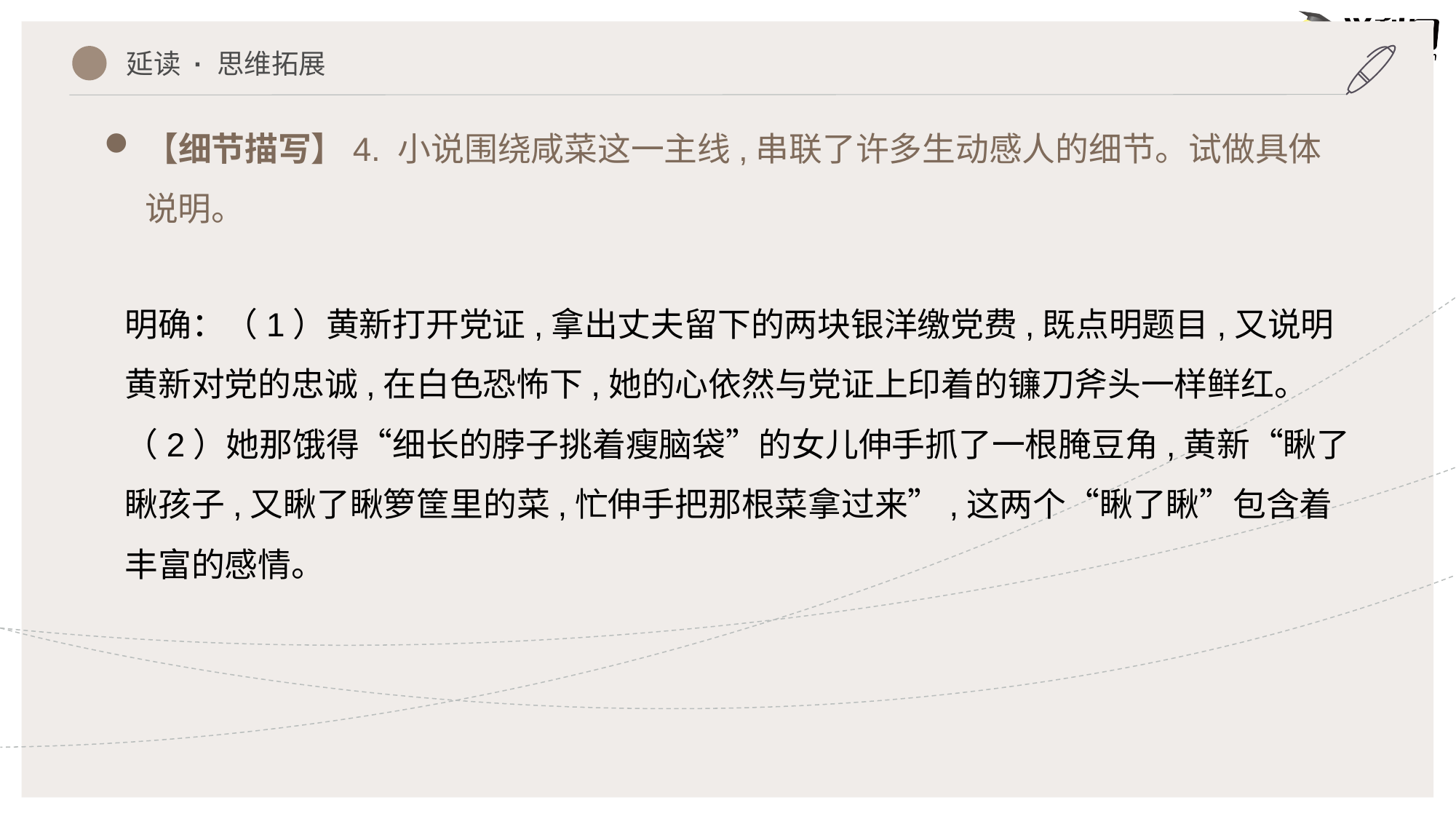

延读 · 思维拓展

【细节描写】4. 小说围绕咸菜这一主线,串联了许多生动感人的细节。试做具体说明。
明确：（1）黄新打开党证,拿出丈夫留下的两块银洋缴党费,既点明题目,又说明黄新对党的忠诚,在白色恐怖下,她的心依然与党证上印着的镰刀斧头一样鲜红。
（2）她那饿得“细长的脖子挑着瘦脑袋”的女儿伸手抓了一根腌豆角,黄新“瞅了瞅孩子,又瞅了瞅箩筐里的菜,忙伸手把那根菜拿过来”,这两个“瞅了瞅”包含着丰富的感情。